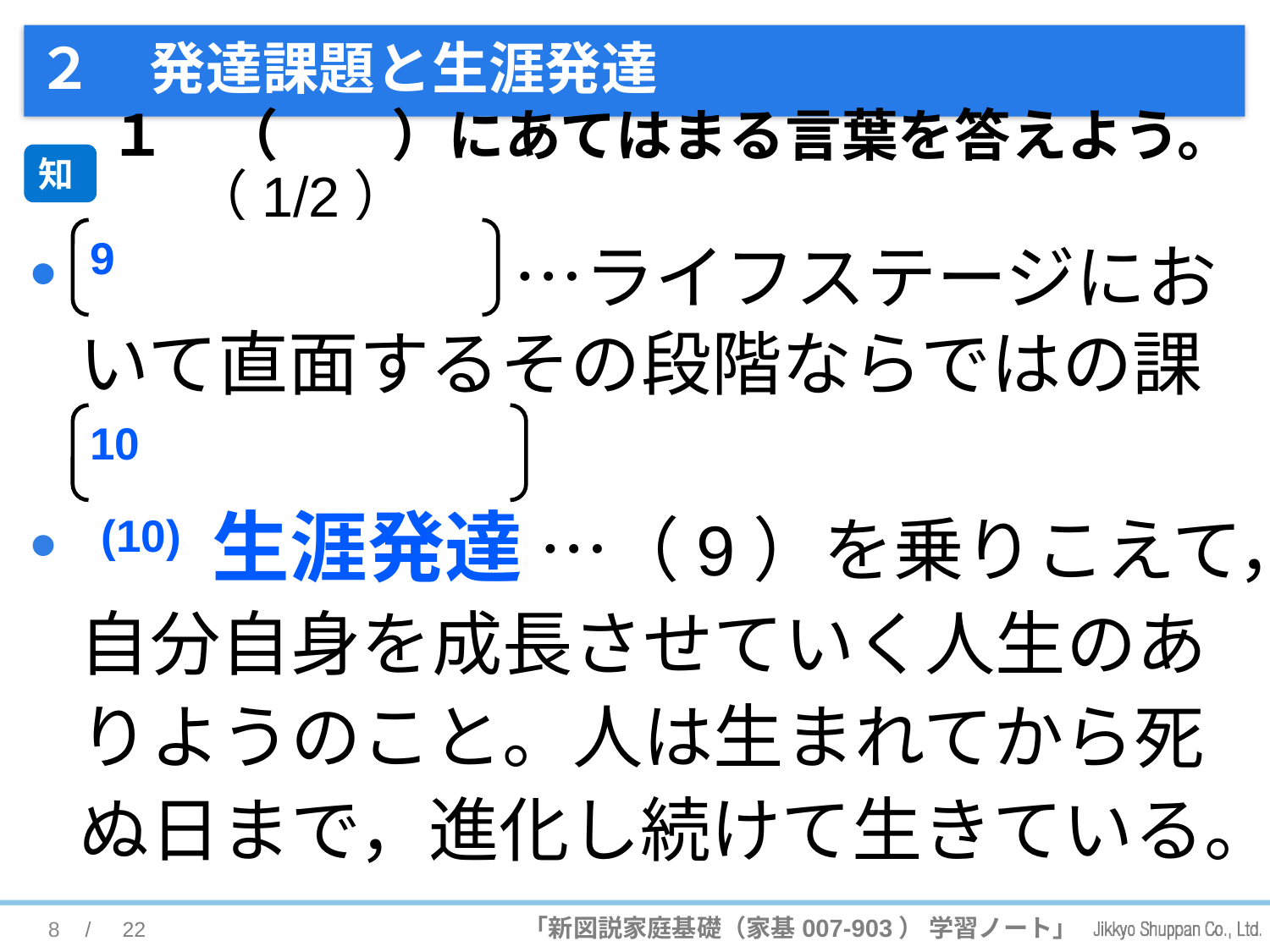

# ２　発達課題と生涯発達
１　（　　）にあてはまる言葉を答えよう。 （1/2）
知
9
 (9) 発達課題 …ライフステージにおいて直面するその段階ならではの課題。
 (10) 生涯発達 …（9）を乗りこえて，自分自身を成長させていく人生のありようのこと。人は生まれてから死ぬ日まで，進化し続けて生きている。
10
8